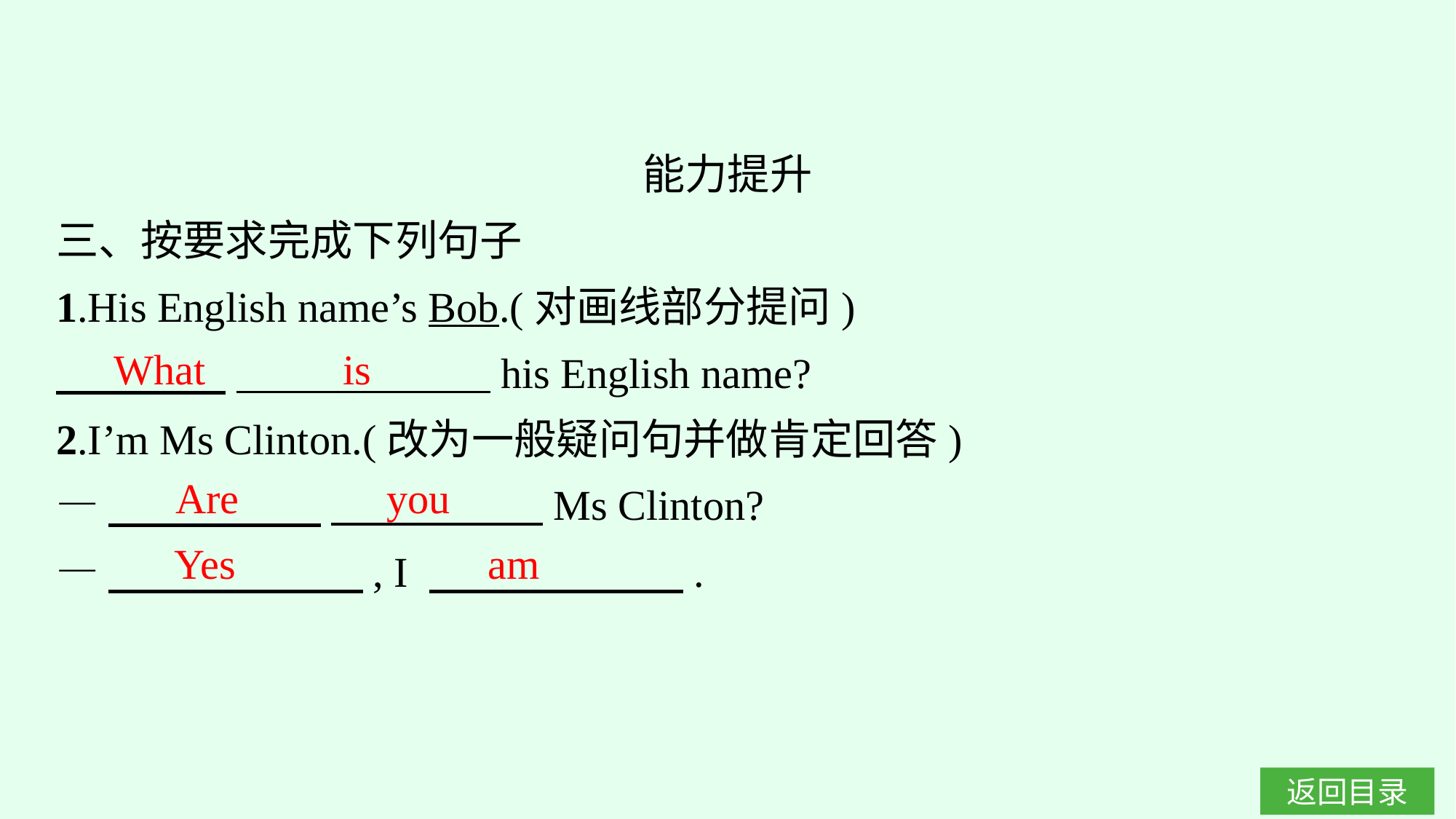

能力提升
三、按要求完成下列句子
1.His English name’s Bob.(对画线部分提问)
　　　　 　　　　　　his English name?
2.I’m Ms Clinton.(改为一般疑问句并做肯定回答)
—　　　　　 　　　　　Ms Clinton?
—　　　　　　, I 　　　　　　.
What             is
Are              you
Yes
am